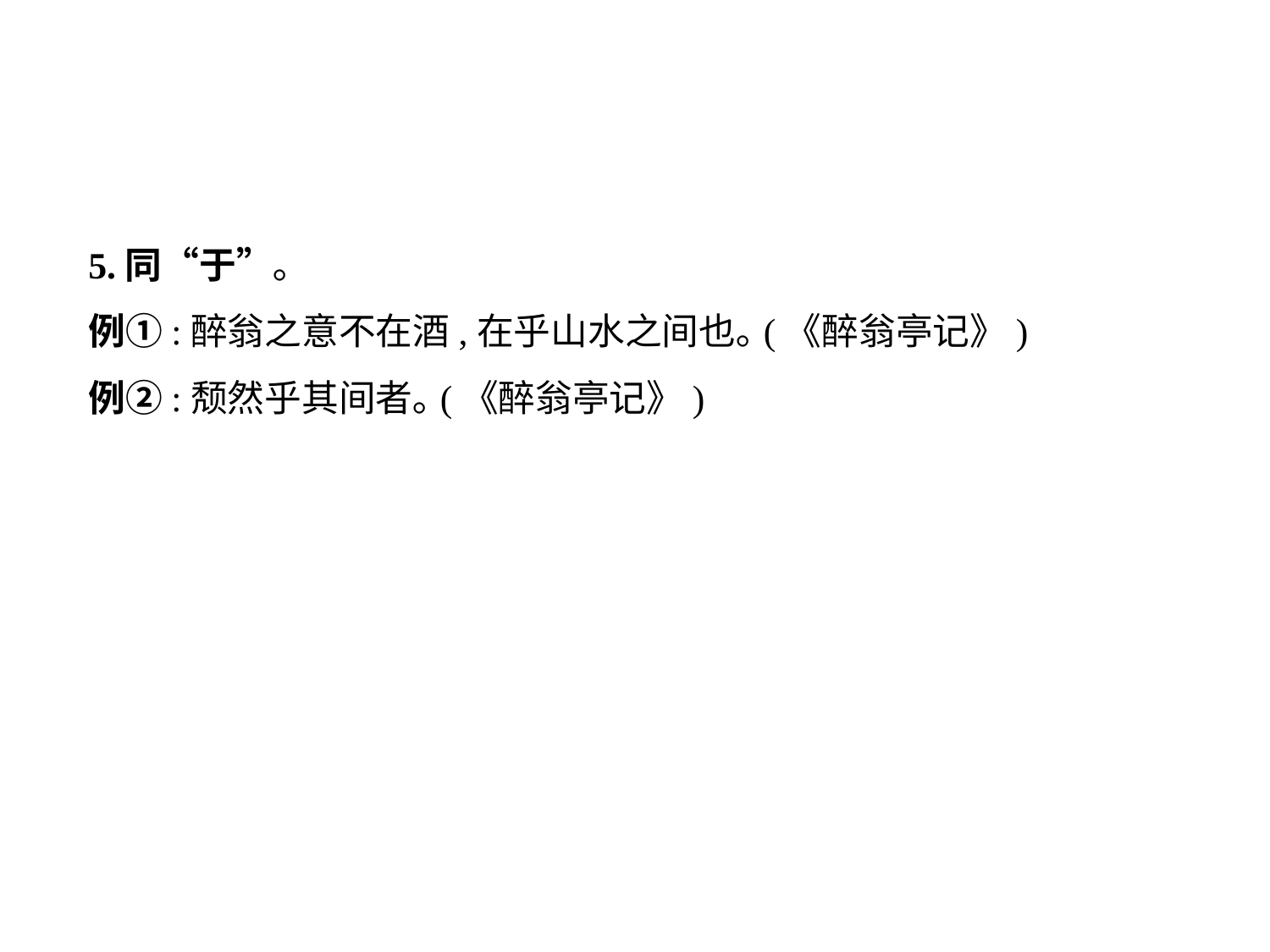

5.同“于”｡
例①:醉翁之意不在酒,在乎山水之间也｡(《醉翁亭记》)
例②:颓然乎其间者｡(《醉翁亭记》)